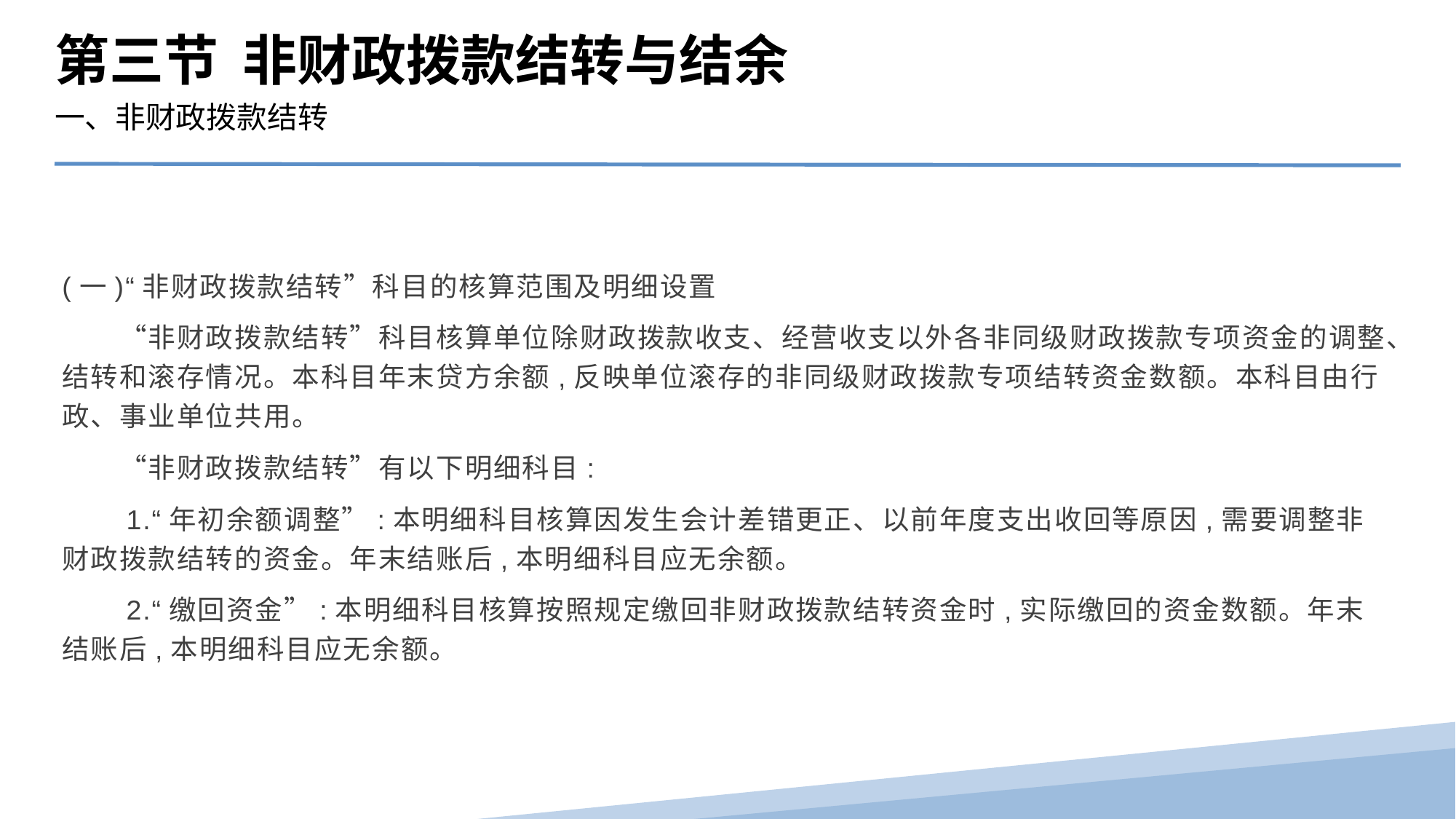

第三节  非财政拨款结转与结余
一、非财政拨款结转
(一)“非财政拨款结转”科目的核算范围及明细设置
　　“非财政拨款结转”科目核算单位除财政拨款收支、经营收支以外各非同级财政拨款专项资金的调整、结转和滚存情况。本科目年末贷方余额,反映单位滚存的非同级财政拨款专项结转资金数额。本科目由行政、事业单位共用。
　　“非财政拨款结转”有以下明细科目:
　　1.“年初余额调整”:本明细科目核算因发生会计差错更正、以前年度支出收回等原因,需要调整非财政拨款结转的资金。年末结账后,本明细科目应无余额。
　　2.“缴回资金”:本明细科目核算按照规定缴回非财政拨款结转资金时,实际缴回的资金数额。年末结账后,本明细科目应无余额。